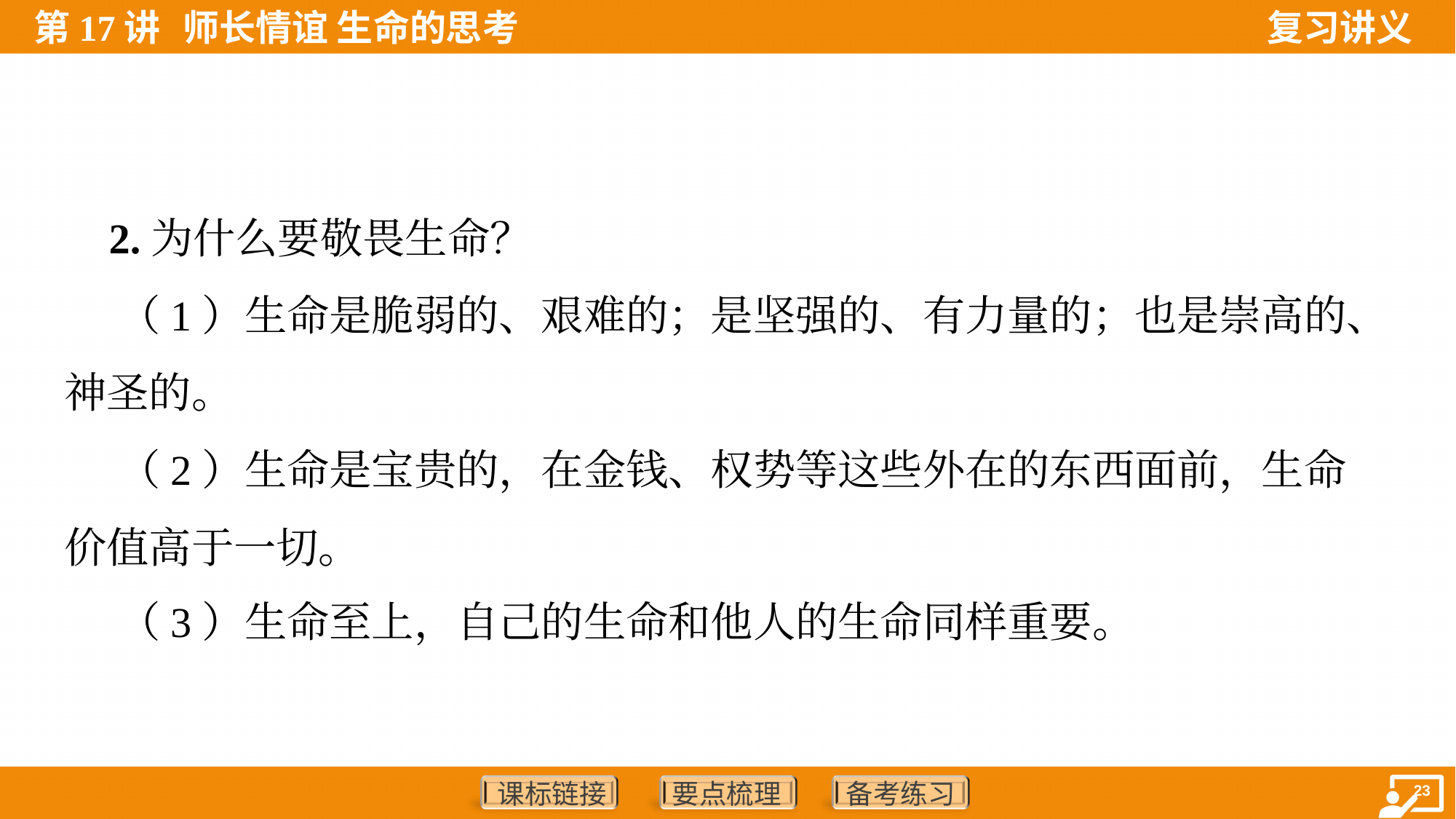

2.为什么要敬畏生命？
    （1）生命是脆弱的、艰难的；是坚强的、有力量的；也是崇高的、
神圣的。
    （2）生命是宝贵的，在金钱、权势等这些外在的东西面前，生命
价值高于一切。
    （3）生命至上，自己的生命和他人的生命同样重要。